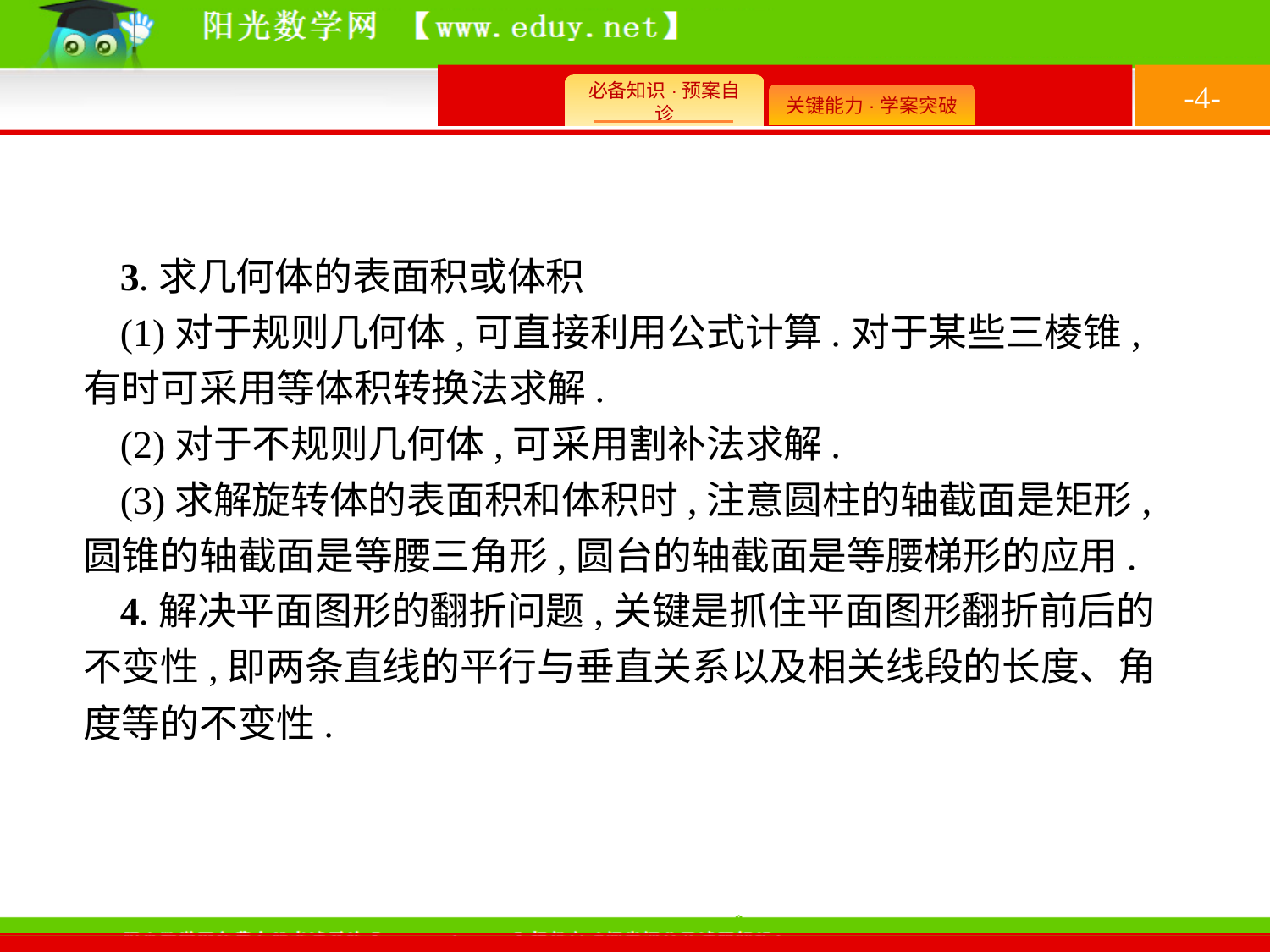

-4-
3.求几何体的表面积或体积
(1)对于规则几何体,可直接利用公式计算.对于某些三棱锥,有时可采用等体积转换法求解.
(2)对于不规则几何体,可采用割补法求解.
(3)求解旋转体的表面积和体积时,注意圆柱的轴截面是矩形,圆锥的轴截面是等腰三角形,圆台的轴截面是等腰梯形的应用.
4.解决平面图形的翻折问题,关键是抓住平面图形翻折前后的不变性,即两条直线的平行与垂直关系以及相关线段的长度、角度等的不变性.